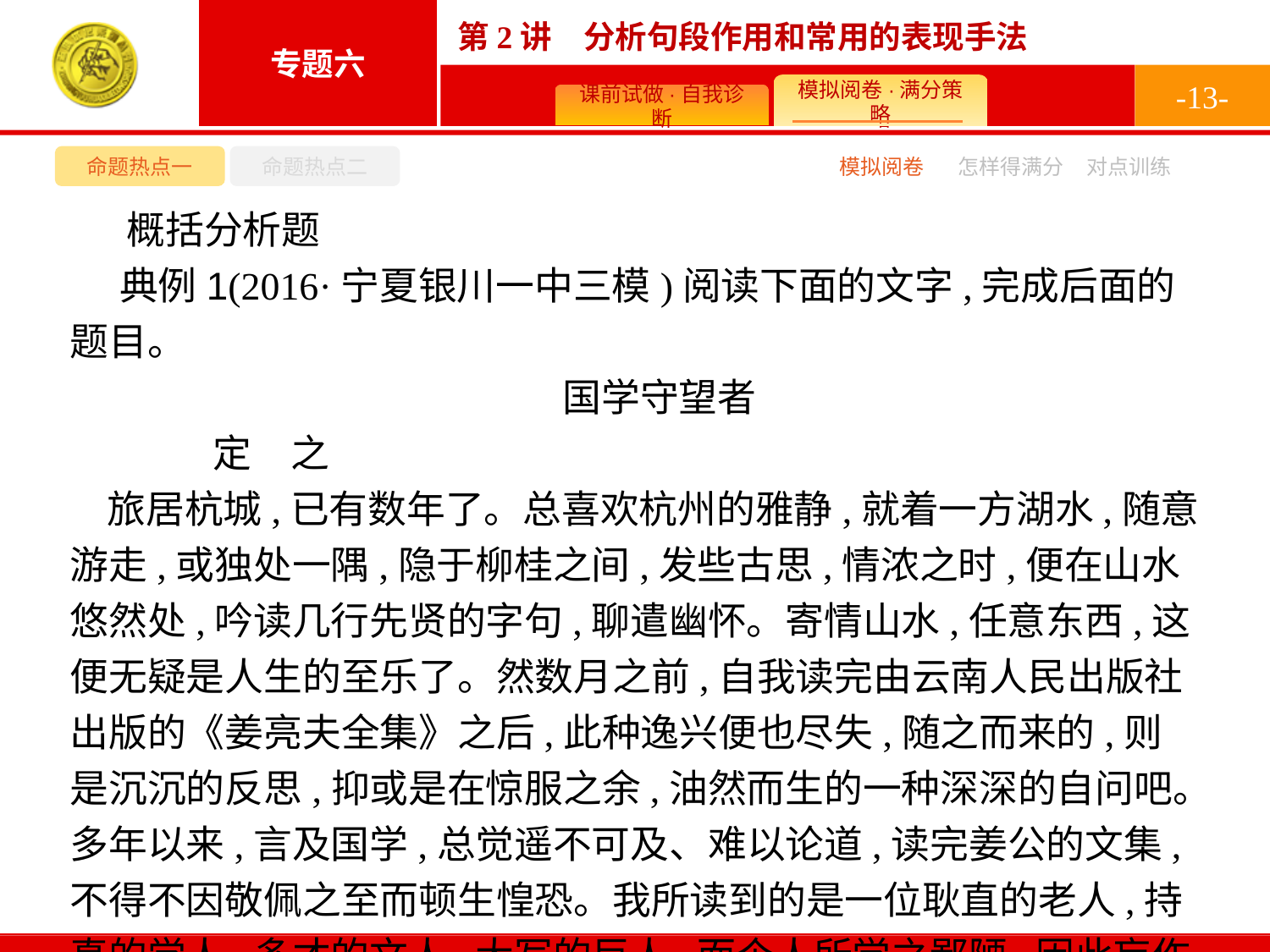

-13-
命题热点一
命题热点二
模拟阅卷
怎样得满分
对点训练
概括分析题
典例1(2016·宁夏银川一中三模)阅读下面的文字,完成后面的题目。
国学守望者
	定　之
旅居杭城,已有数年了。总喜欢杭州的雅静,就着一方湖水,随意游走,或独处一隅,隐于柳桂之间,发些古思,情浓之时,便在山水悠然处,吟读几行先贤的字句,聊遣幽怀。寄情山水,任意东西,这便无疑是人生的至乐了。然数月之前,自我读完由云南人民出版社出版的《姜亮夫全集》之后,此种逸兴便也尽失,随之而来的,则是沉沉的反思,抑或是在惊服之余,油然而生的一种深深的自问吧。多年以来,言及国学,总觉遥不可及、难以论道,读完姜公的文集,不得不因敬佩之至而顿生惶恐。我所读到的是一位耿直的老人,持真的学人,多才的文人,大写的巨人,而个人所学之鄙陋,因此妄作此传,以示崇敬之意。